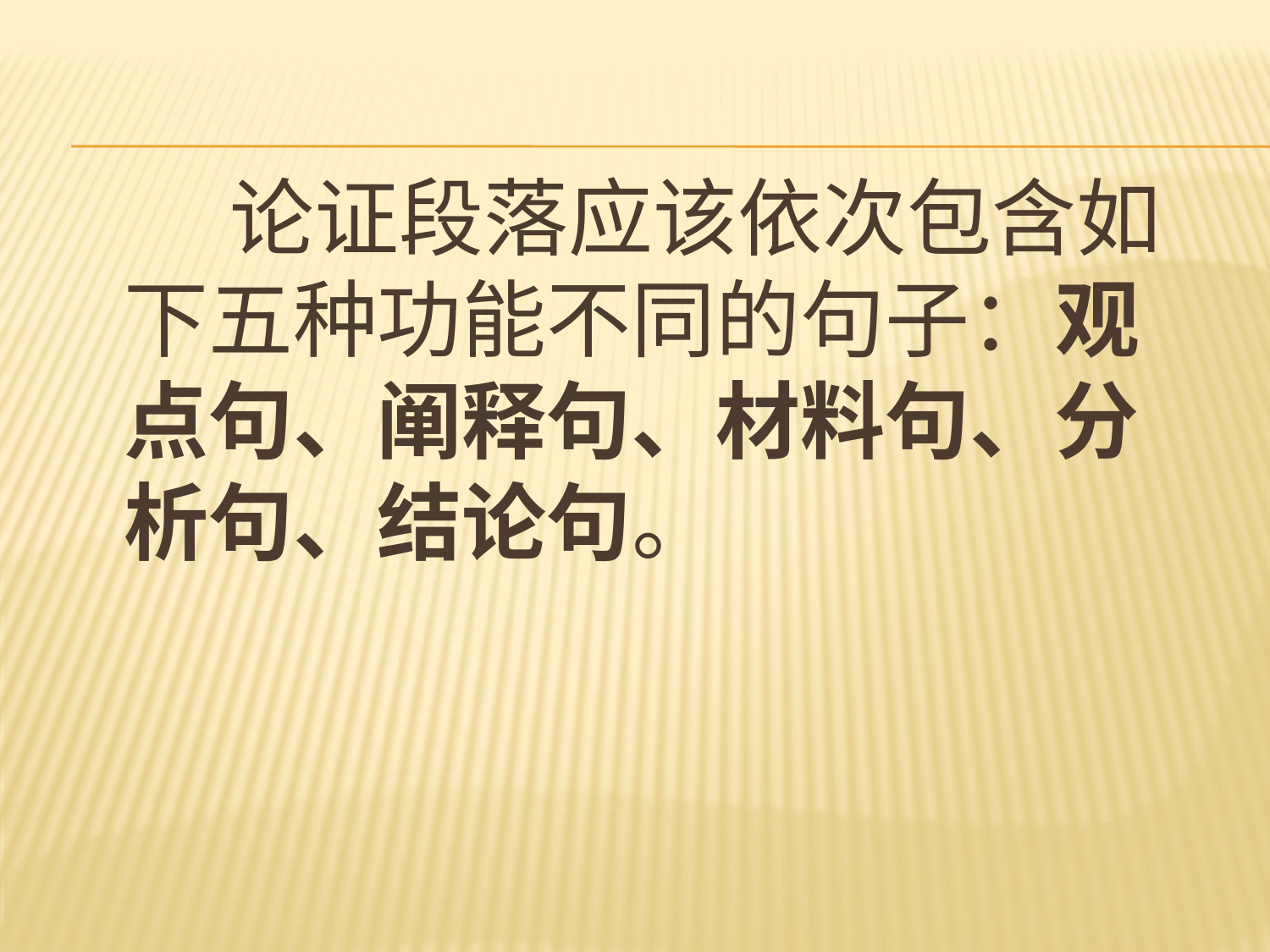

论证段落应该依次包含如下五种功能不同的句子：观点句、阐释句、材料句、分析句、结论句。